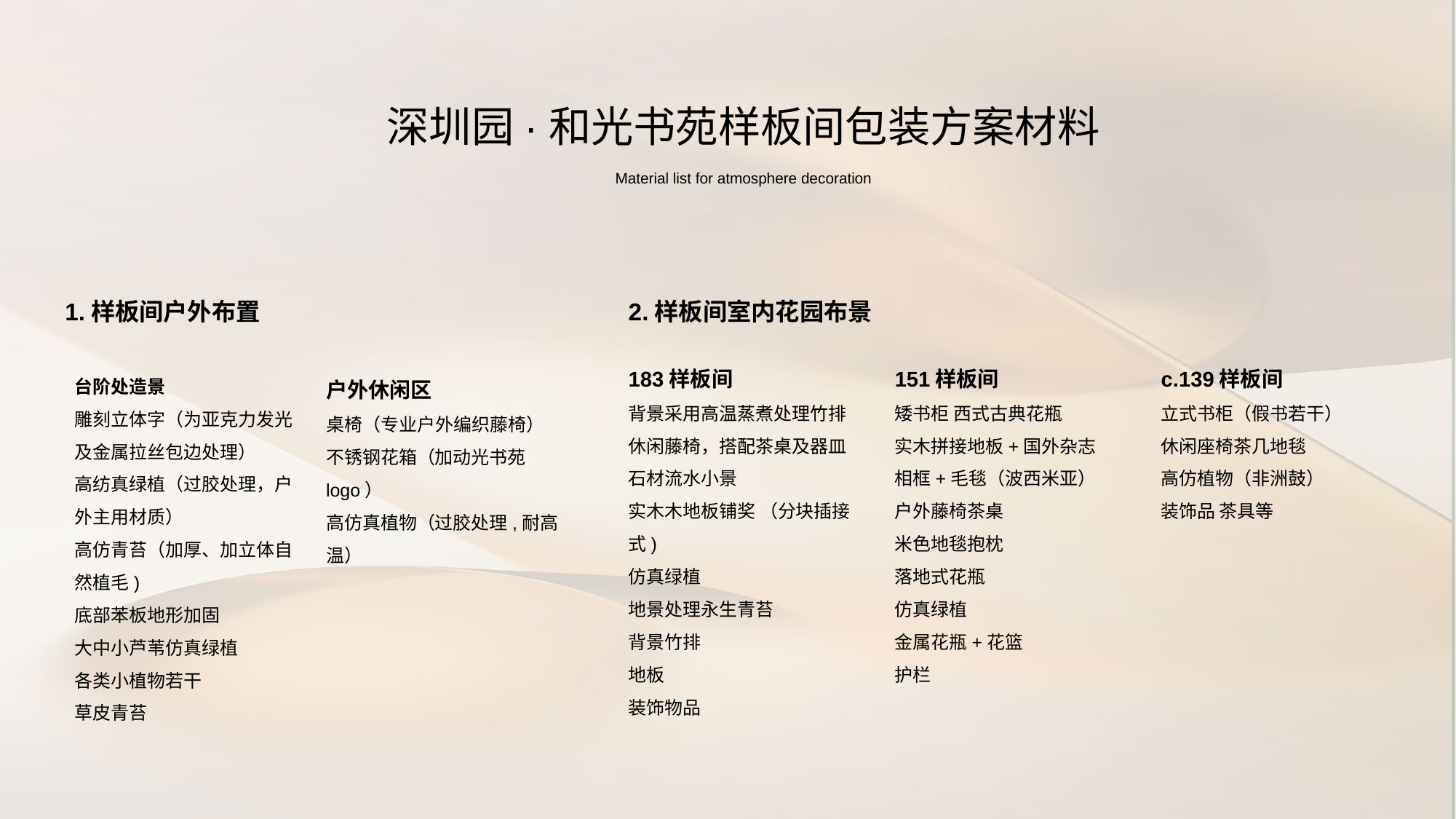

深圳园·和光书苑样板间包装方案材料

Material list for atmosphere decoration
1.样板间户外布置

2.样板间室内花园布景

183样板间
背景采用高温蒸煮处理竹排
休闲藤椅，搭配茶桌及器皿
石材流水小景
实木木地板铺奖 （分块插接式)
仿真绿植
地景处理永生青苔
背景竹排
地板
装饰物品

151样板间
矮书柜 西式古典花瓶
实木拼接地板+国外杂志
相框+毛毯（波西米亚）
户外藤椅茶桌
米色地毯抱枕
落地式花瓶
仿真绿植
金属花瓶+花篮
护栏
c.139样板间
立式书柜（假书若干）
休闲座椅茶几地毯
高仿植物（非洲鼓）
装饰品 茶具等
台阶处造景
雕刻立体字（为亚克力发光及金属拉丝包边处理）
高纺真绿植（过胶处理，户外主用材质）
高仿青苔（加厚、加立体自然植毛)
底部苯板地形加固
大中小芦苇仿真绿植
各类小植物若干
草皮青苔

户外休闲区
桌椅（专业户外编织藤椅）
不锈钢花箱（加动光书苑logo）
高仿真植物（过胶处理,耐高温）